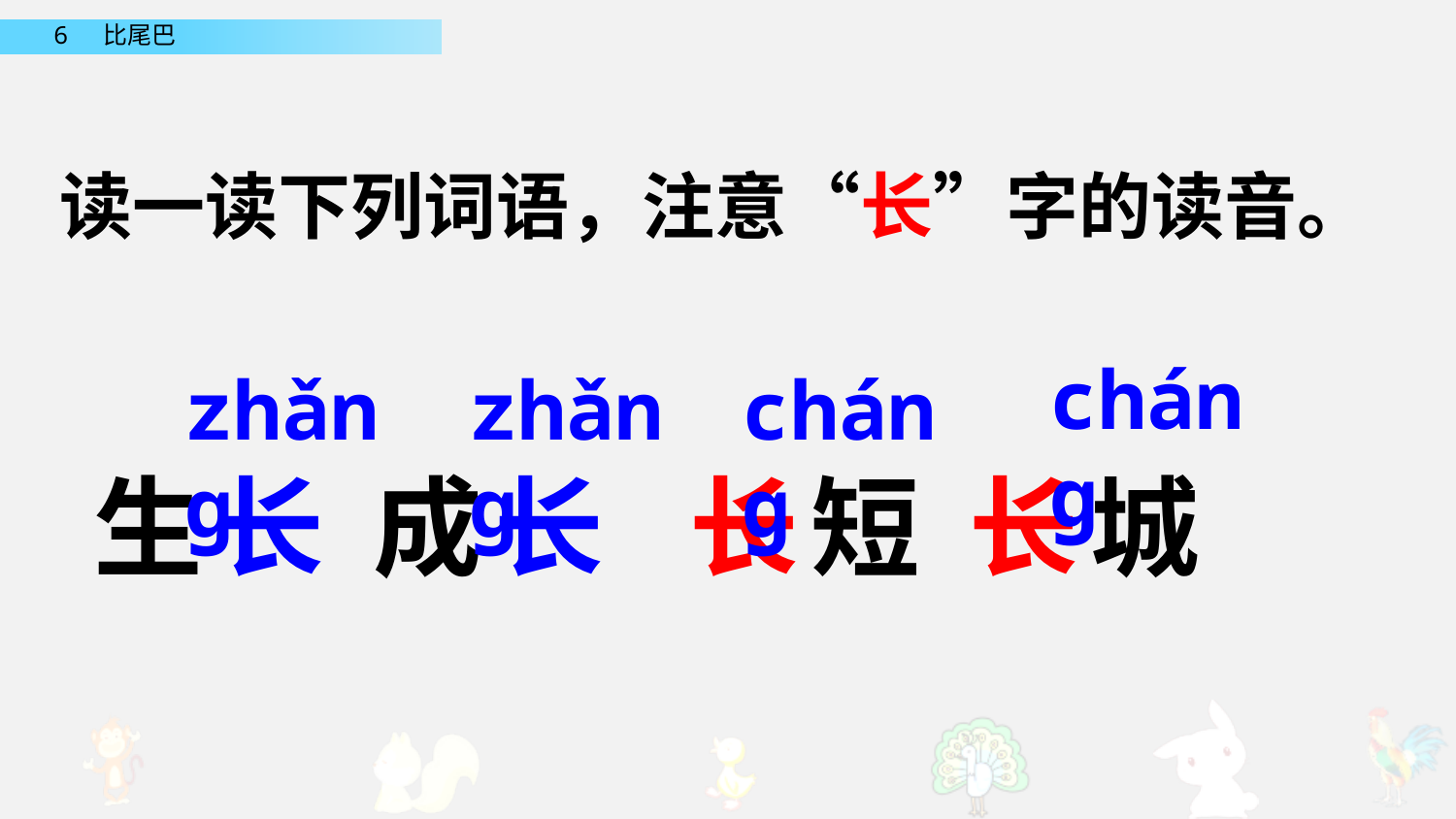

读一读下列词语，注意“长”字的读音。
chánɡ
zhǎnɡ
zhǎnɡ
chánɡ
生长 成长  长短 长城